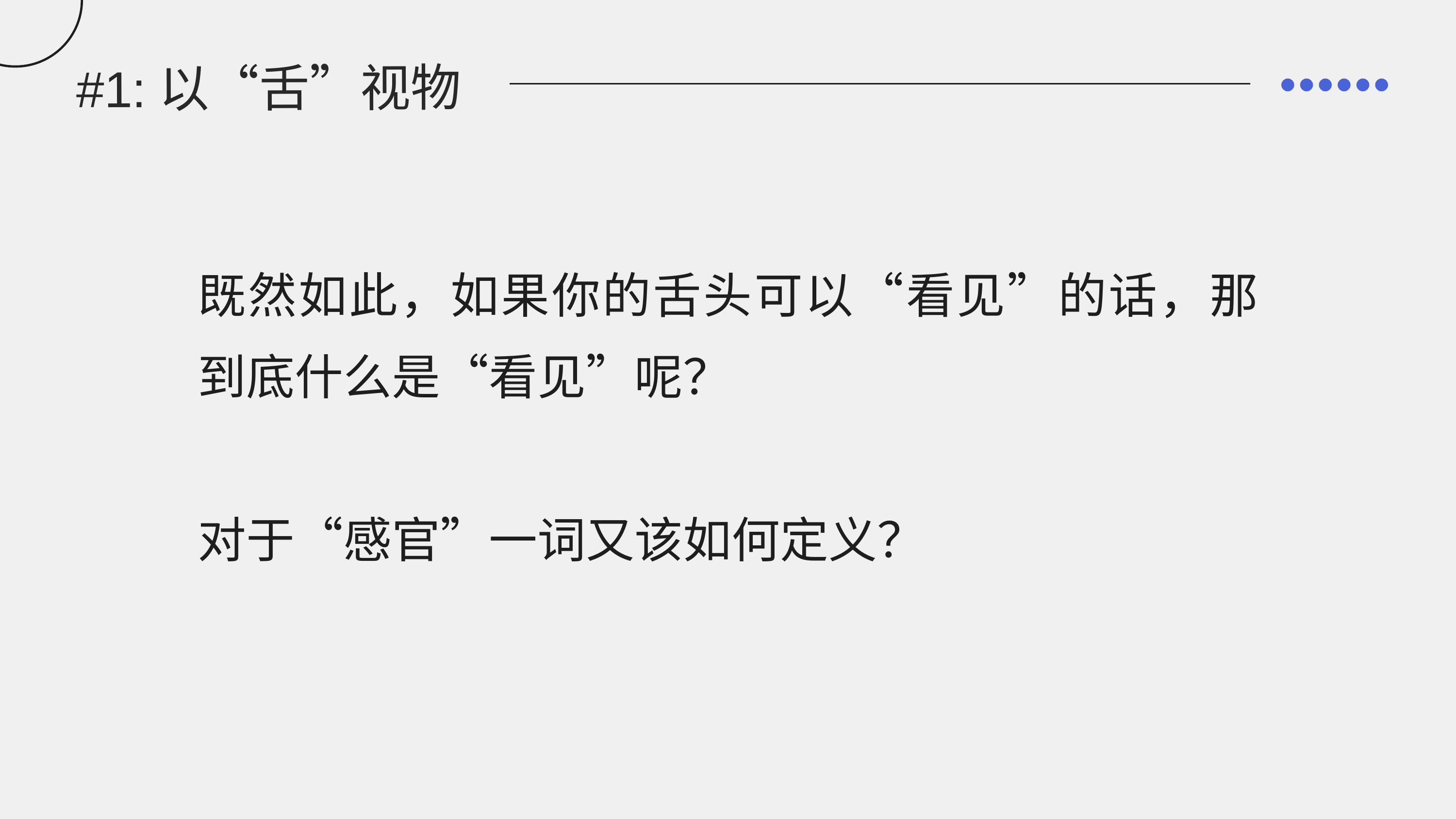

#1:以“舌”视物

既然如此，如果你的舌头可以“看见”的话，那到底什么是“看见”呢？

对于“感官”一词又该如何定义？